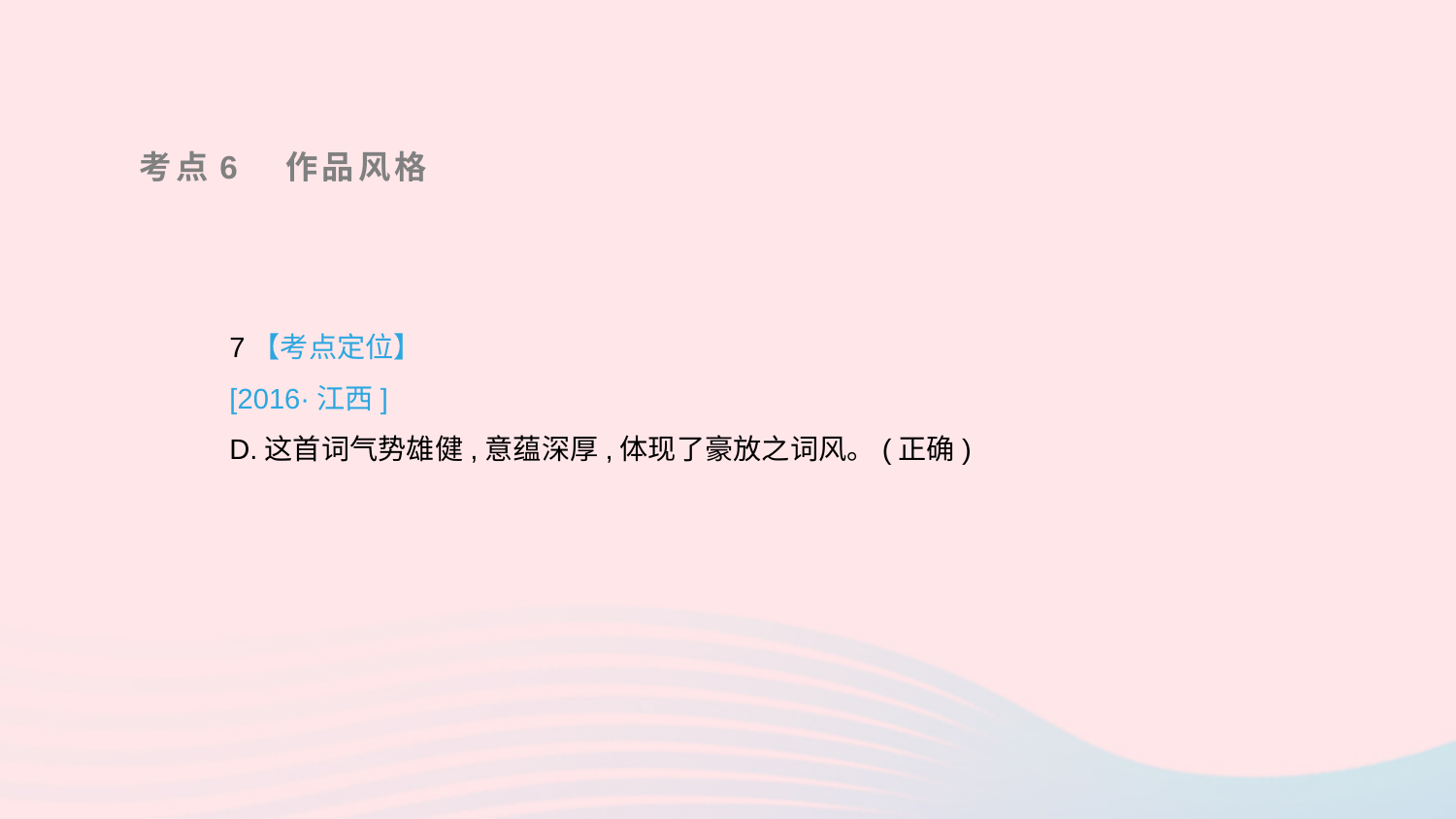

考点6　作品风格
7【考点定位】
[2016·江西]
D.这首词气势雄健,意蕴深厚,体现了豪放之词风。(正确)